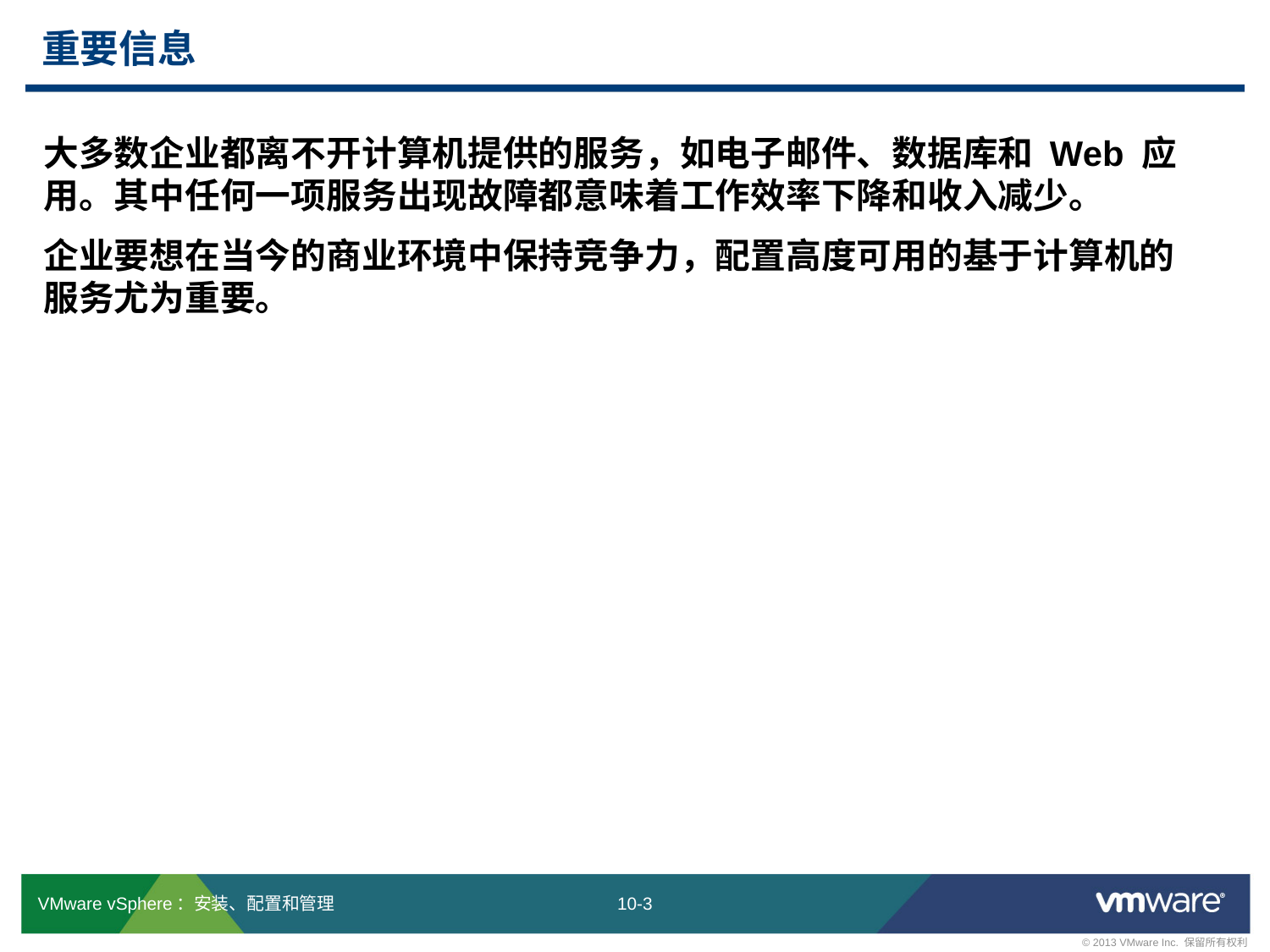

# 重要信息
大多数企业都离不开计算机提供的服务，如电子邮件、数据库和 Web 应用。其中任何一项服务出现故障都意味着工作效率下降和收入减少。
企业要想在当今的商业环境中保持竞争力，配置高度可用的基于计算机的
服务尤为重要。